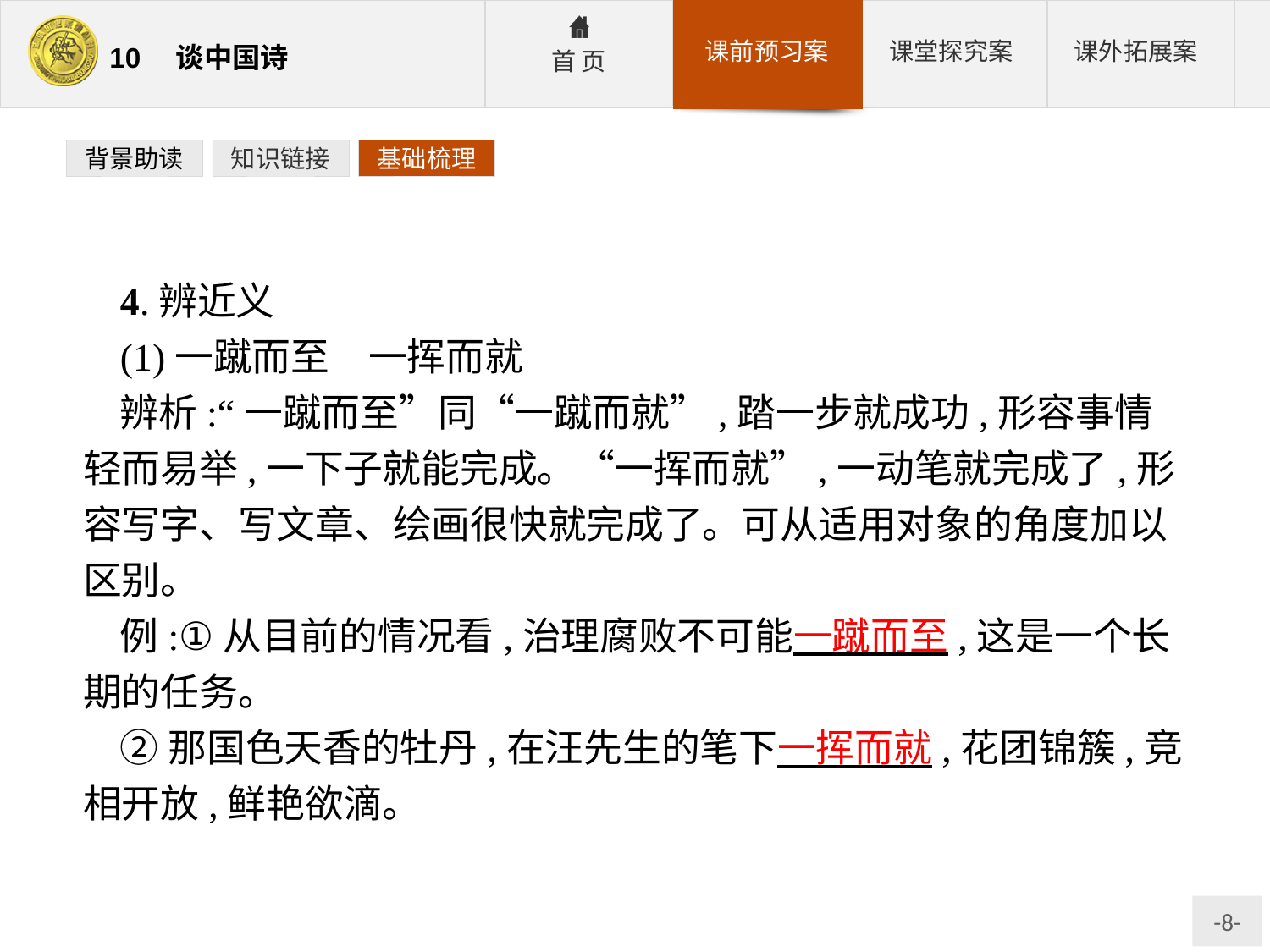

背景助读
知识链接
基础梳理
4.辨近义
(1)一蹴而至　一挥而就
辨析:“一蹴而至”同“一蹴而就”,踏一步就成功,形容事情轻而易举,一下子就能完成。“一挥而就”,一动笔就完成了,形容写字、写文章、绘画很快就完成了。可从适用对象的角度加以区别。
例:①从目前的情况看,治理腐败不可能一蹴而至,这是一个长期的任务。
②那国色天香的牡丹,在汪先生的笔下一挥而就,花团锦簇,竞相开放,鲜艳欲滴。